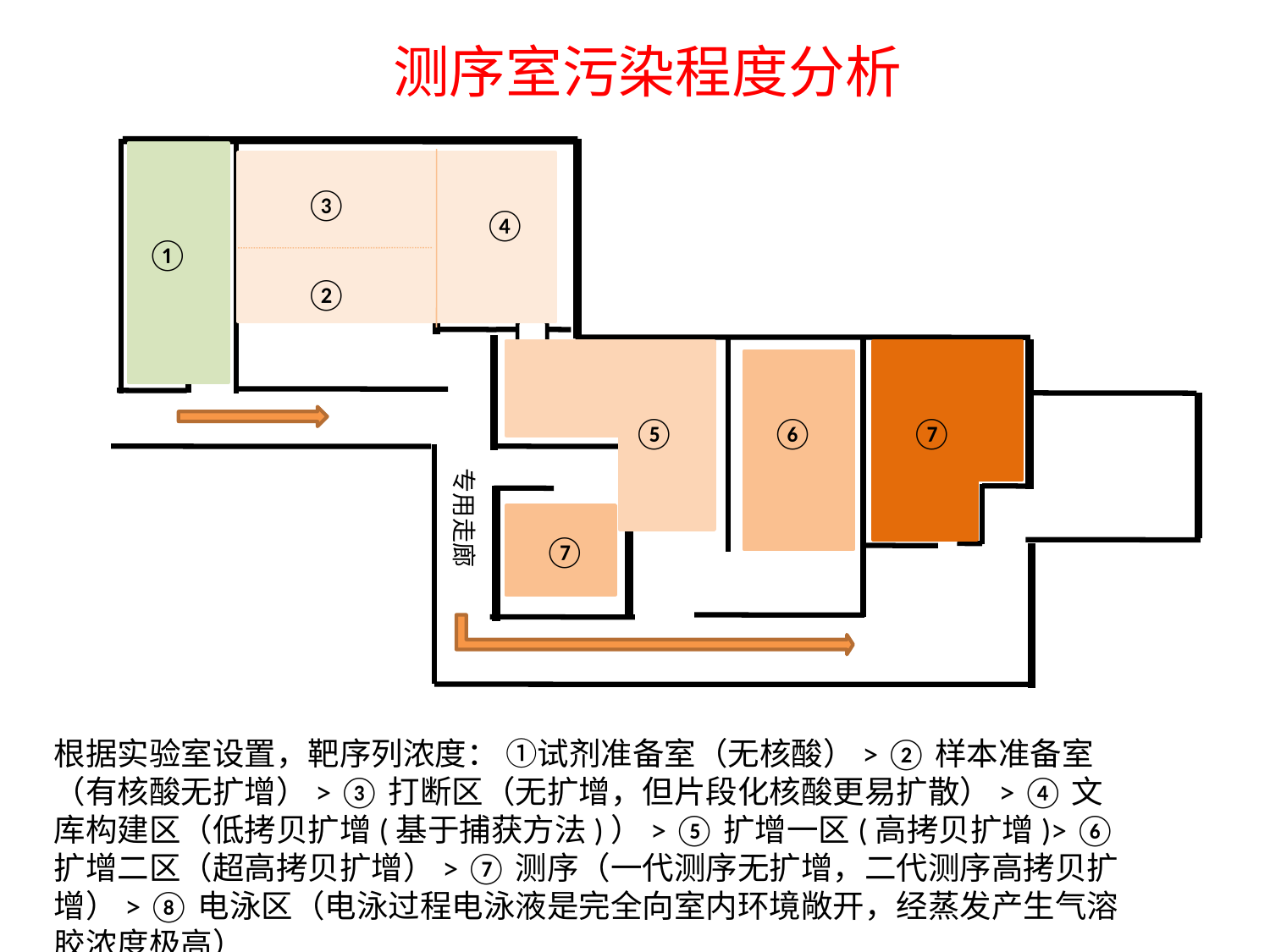

测序室污染程度分析
提取打断区
文库制备
试剂准备

文库扩增检测
杂交扩增区
测序区

专用走廊
电泳区

③
④
①
②

⑤
⑥
⑦

⑦
根据实验室设置，靶序列浓度： ①试剂准备室（无核酸）> ②样本准备室（有核酸无扩增）> ③打断区（无扩增，但片段化核酸更易扩散）> ④文库构建区（低拷贝扩增(基于捕获方法)）> ⑤扩增一区(高拷贝扩增)> ⑥扩增二区（超高拷贝扩增）> ⑦测序（一代测序无扩增，二代测序高拷贝扩增）> ⑧电泳区（电泳过程电泳液是完全向室内环境敞开，经蒸发产生气溶胶浓度极高）